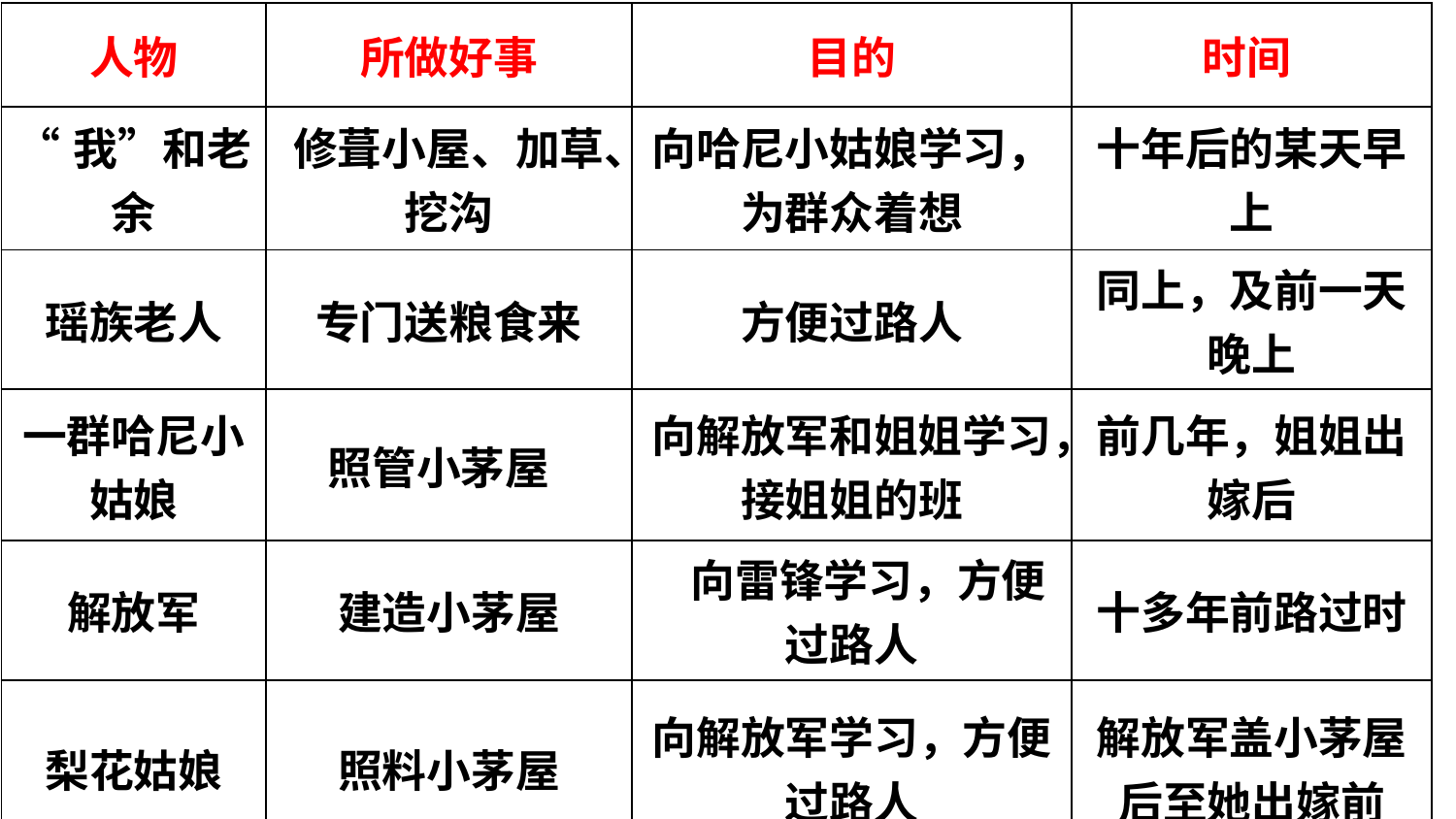

| 人物 | 所做好事 | 目的 | 时间 |
| --- | --- | --- | --- |
| “我”和老余 | 修葺小屋、加草、挖沟 | 向哈尼小姑娘学习， 为群众着想 | 十年后的某天早上 |
| 瑶族老人 | 专门送粮食来 | 方便过路人 | 同上，及前一天晚上 |
| 一群哈尼小姑娘 | 照管小茅屋 | 向解放军和姐姐学习，接姐姐的班 | 前几年，姐姐出嫁后 |
| 解放军 | 建造小茅屋 | 向雷锋学习，方便过路人 | 十多年前路过时 |
| 梨花姑娘 | 照料小茅屋 | 向解放军学习，方便过路人 | 解放军盖小茅屋后至她出嫁前 |